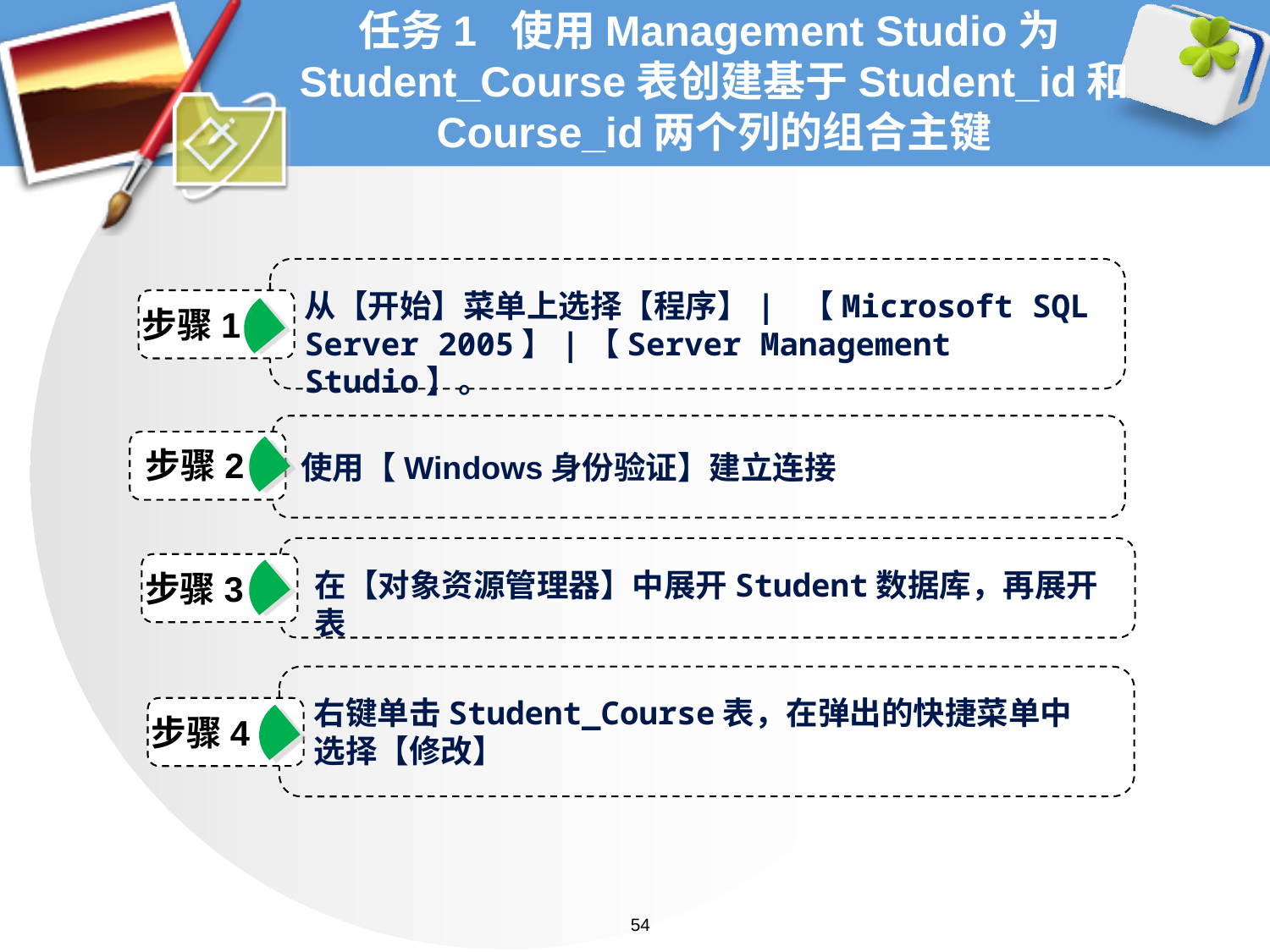

# 任务1  使用Management Studio为Student_Course表创建基于Student_id和 Course_id两个列的组合主键

从【开始】菜单上选择【程序】| 【Microsoft SQL Server 2005】|【Server Management Studio】。

步骤1

步骤2
使用【Windows身份验证】建立连接

在【对象资源管理器】中展开Student数据库，再展开表
步骤3

右键单击Student_Course表，在弹出的快捷菜单中选择【修改】

步骤4

54